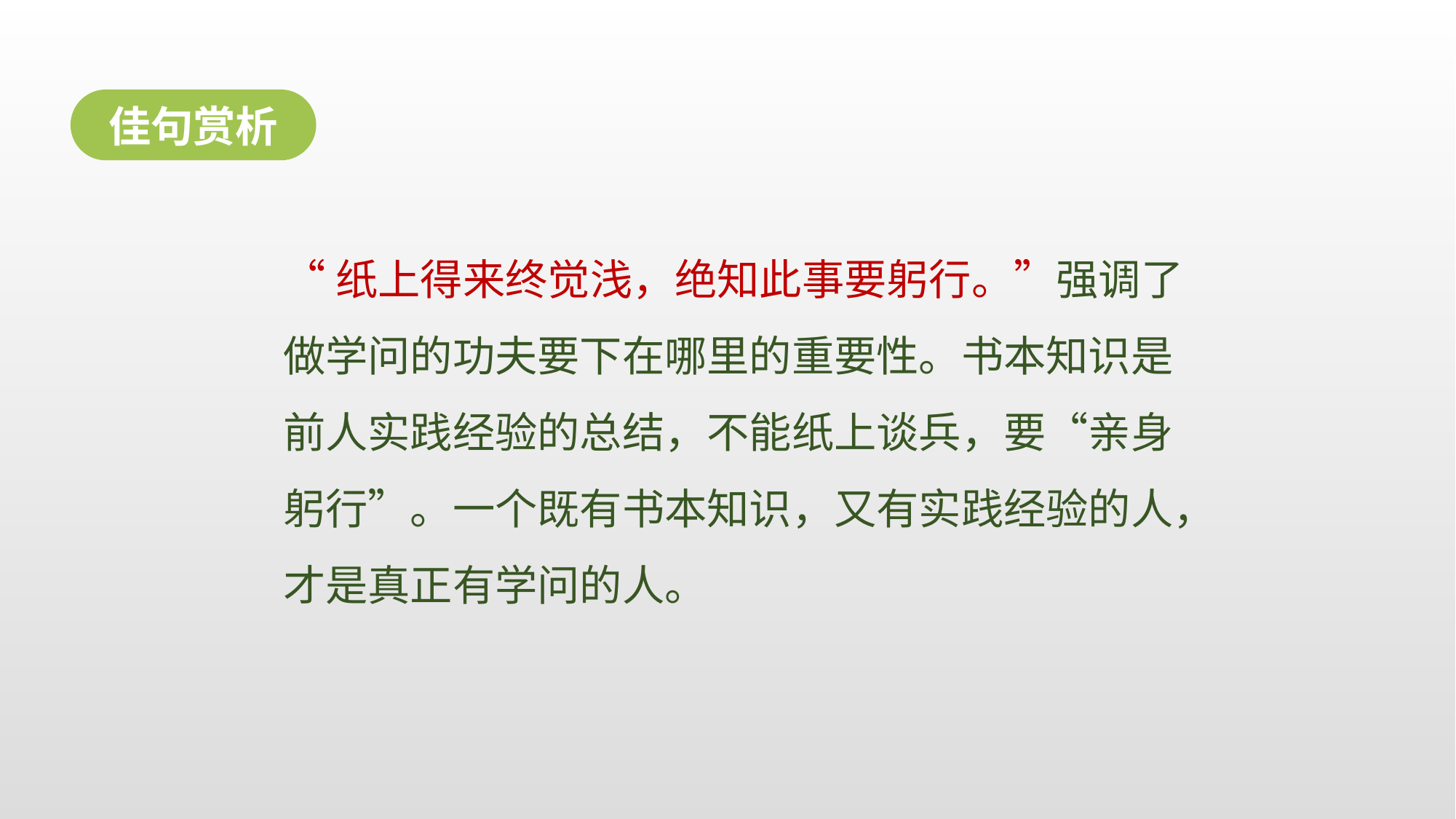

佳句赏析
“纸上得来终觉浅，绝知此事要躬行。”强调了做学问的功夫要下在哪里的重要性。书本知识是前人实践经验的总结，不能纸上谈兵，要“亲身躬行”。一个既有书本知识，又有实践经验的人，才是真正有学问的人。